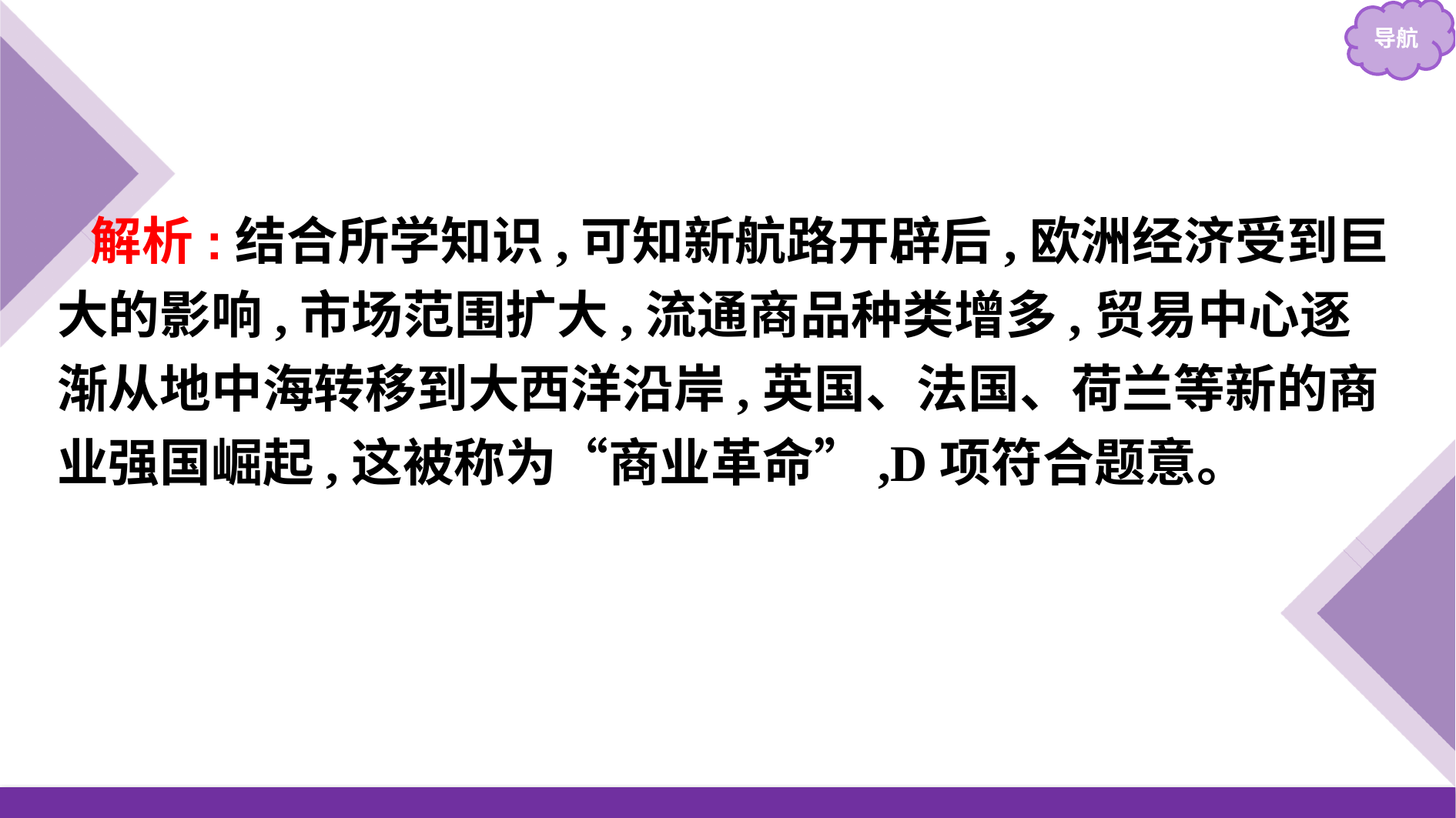

解析:结合所学知识,可知新航路开辟后,欧洲经济受到巨大的影响,市场范围扩大,流通商品种类增多,贸易中心逐渐从地中海转移到大西洋沿岸,英国、法国、荷兰等新的商业强国崛起,这被称为“商业革命”,D项符合题意。